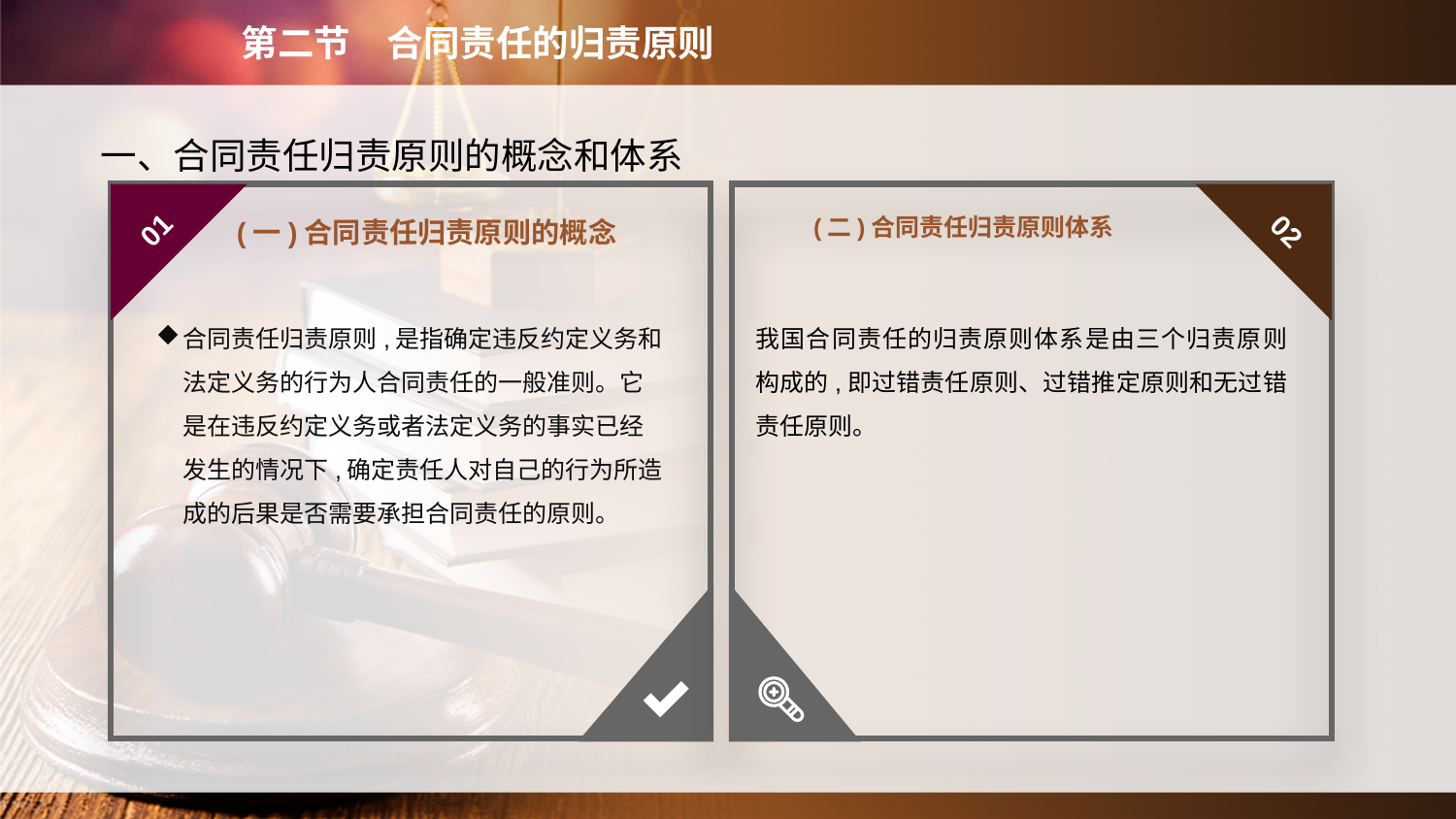

第二节　合同责任的归责原则
　　一、合同责任归责原则的概念和体系

(二)合同责任归责原则体系
01
02
(一)合同责任归责原则的概念
合同责任归责原则,是指确定违反约定义务和法定义务的行为人合同责任的一般准则。它是在违反约定义务或者法定义务的事实已经发生的情况下,确定责任人对自己的行为所造成的后果是否需要承担合同责任的原则。
我国合同责任的归责原则体系是由三个归责原则构成的,即过错责任原则、过错推定原则和无过错责任原则。